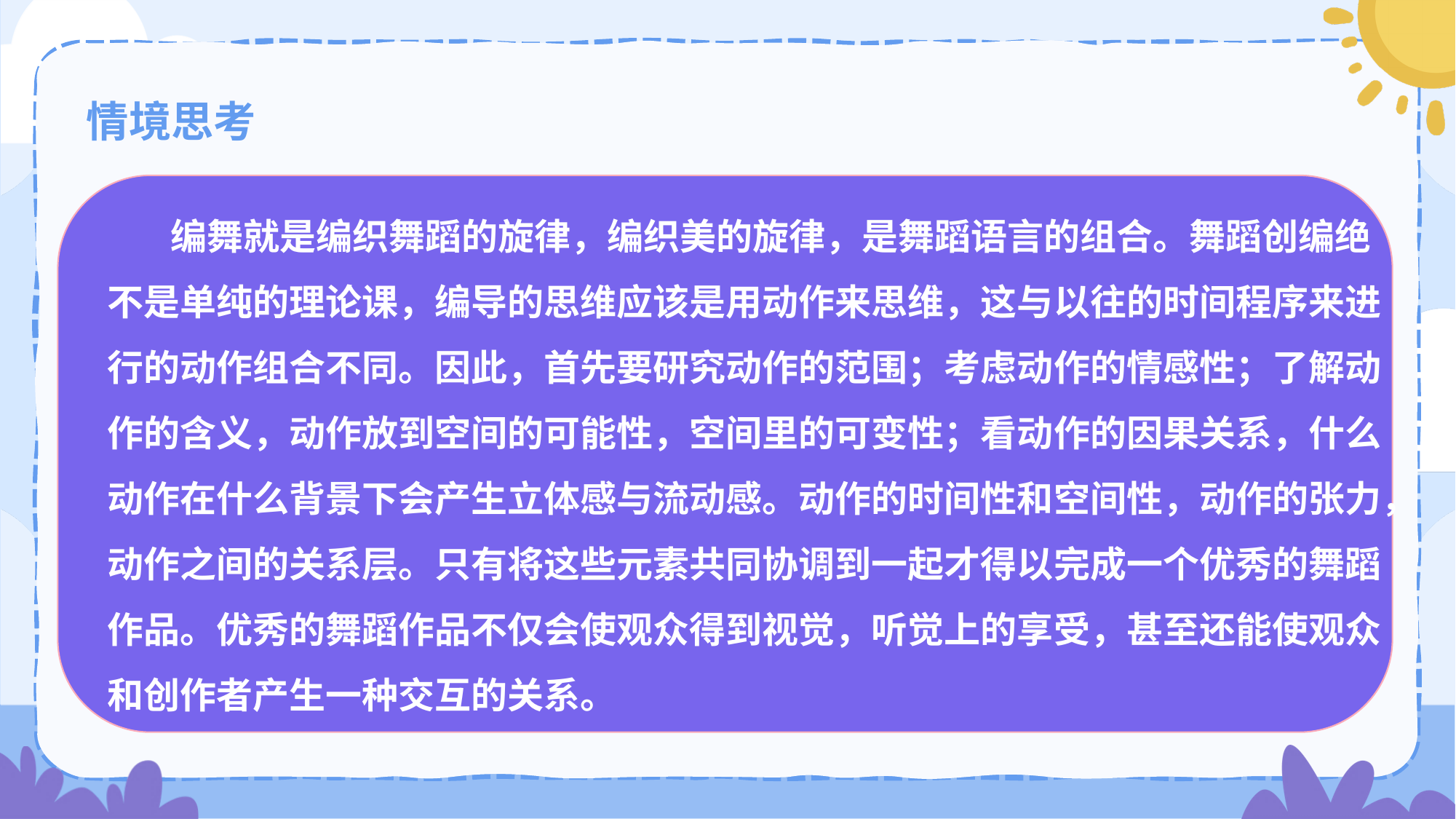

# 情境思考

       编舞就是编织舞蹈的旋律，编织美的旋律，是舞蹈语言的组合。舞蹈创编绝不是单纯的理论课，编导的思维应该是用动作来思维，这与以往的时间程序来进行的动作组合不同。因此，首先要研究动作的范围；考虑动作的情感性；了解动作的含义，动作放到空间的可能性，空间里的可变性；看动作的因果关系，什么动作在什么背景下会产生立体感与流动感。动作的时间性和空间性，动作的张力，动作之间的关系层。只有将这些元素共同协调到一起才得以完成一个优秀的舞蹈作品。优秀的舞蹈作品不仅会使观众得到视觉，听觉上的享受，甚至还能使观众和创作者产生一种交互的关系。